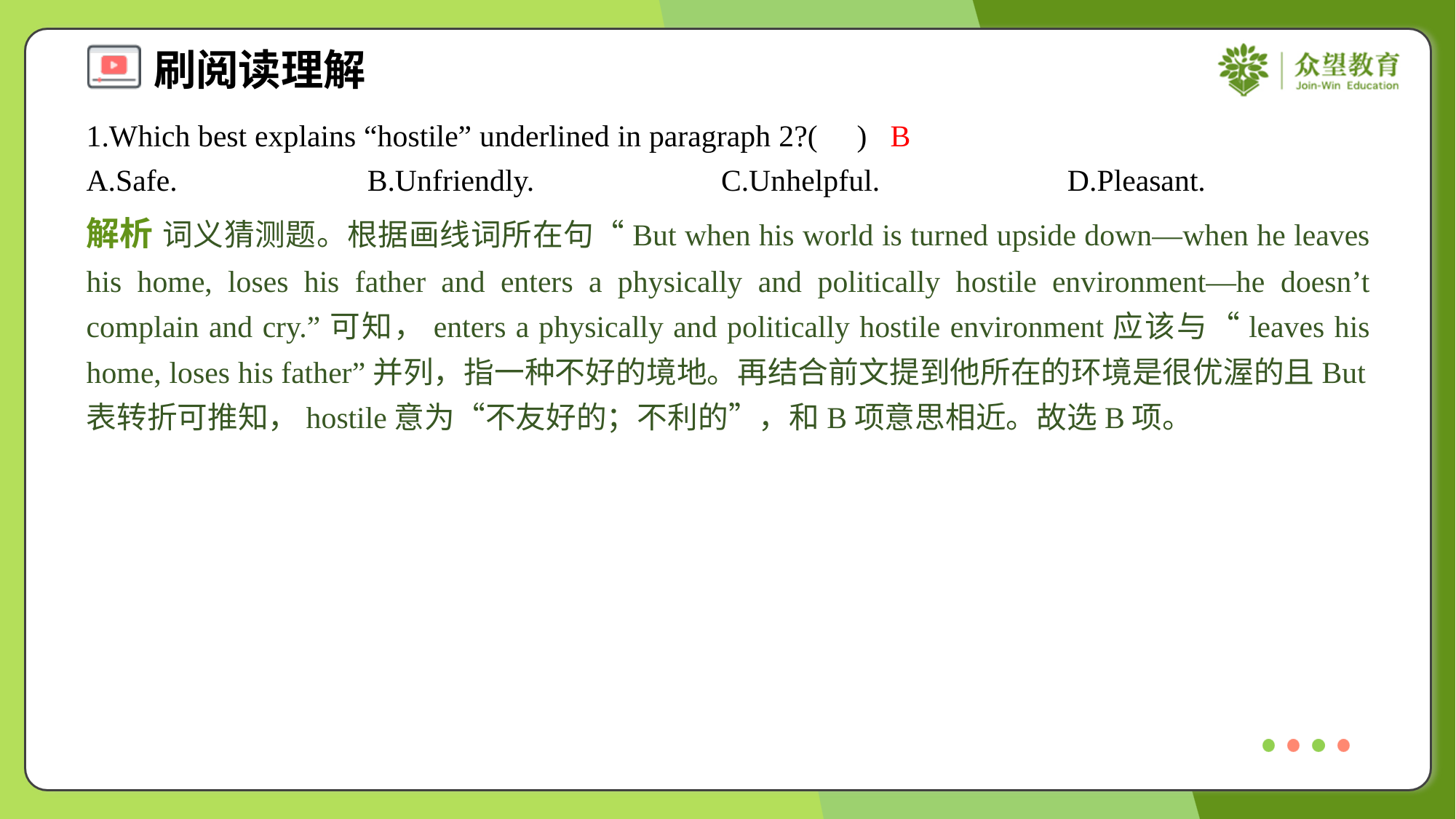

1.Which best explains “hostile” underlined in paragraph 2?(     )
B
A.Safe.	B.Unfriendly.	C.Unhelpful.	D.Pleasant.
解析 词义猜测题。根据画线词所在句“But when his world is turned upside down—when he leaves his home, loses his father and enters a physically and politically hostile environment—he doesn’t complain and cry.”可知，enters a physically and politically hostile environment应该与“leaves his home, loses his father”并列，指一种不好的境地。再结合前文提到他所在的环境是很优渥的且But表转折可推知，hostile意为“不友好的；不利的”，和B项意思相近。故选B项。